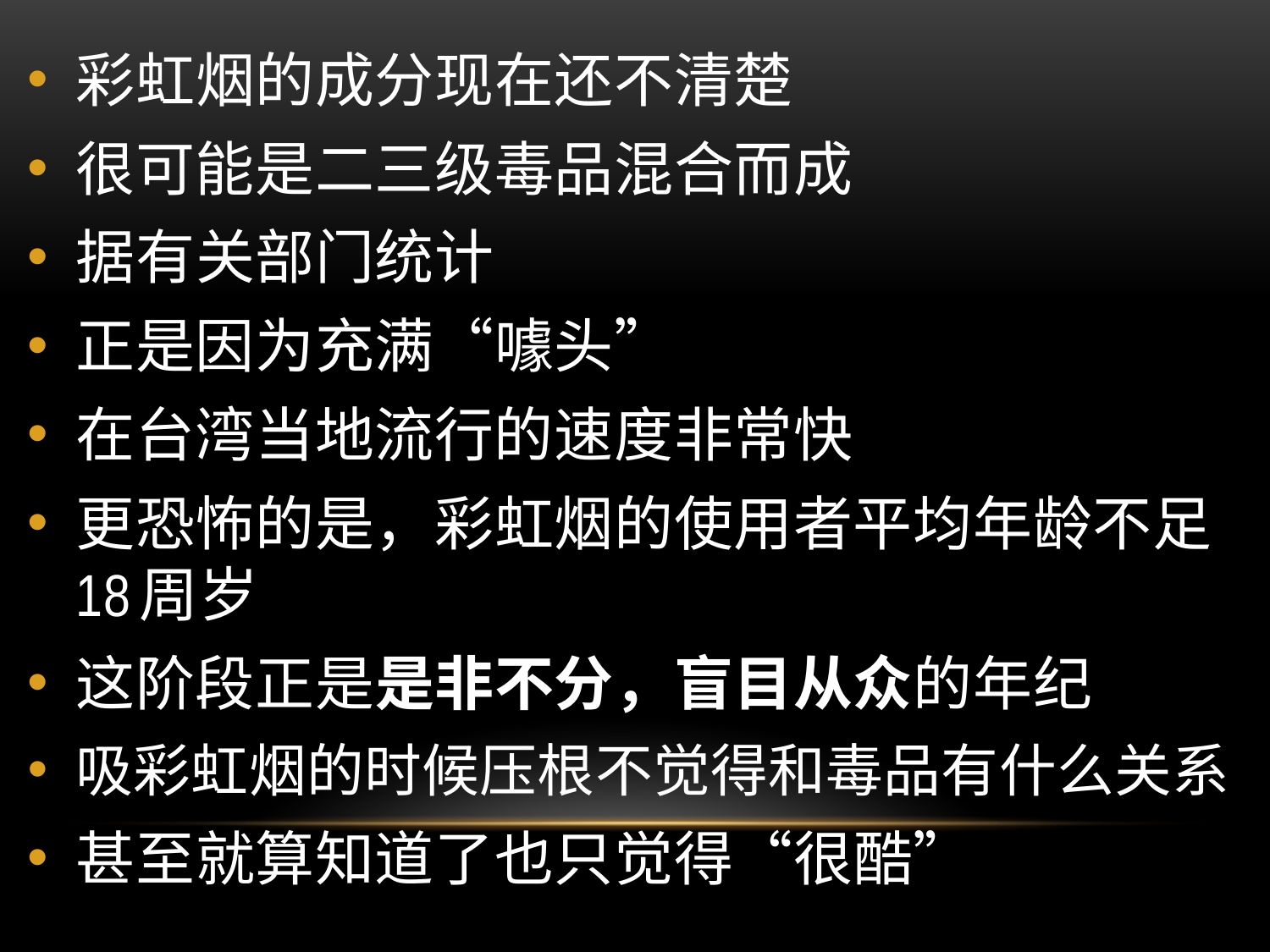

彩虹烟的成分现在还不清楚
很可能是二三级毒品混合而成
据有关部门统计
正是因为充满“噱头”
在台湾当地流行的速度非常快
更恐怖的是，彩虹烟的使用者平均年龄不足18周岁
这阶段正是是非不分，盲目从众的年纪
吸彩虹烟的时候压根不觉得和毒品有什么关系
甚至就算知道了也只觉得“很酷”